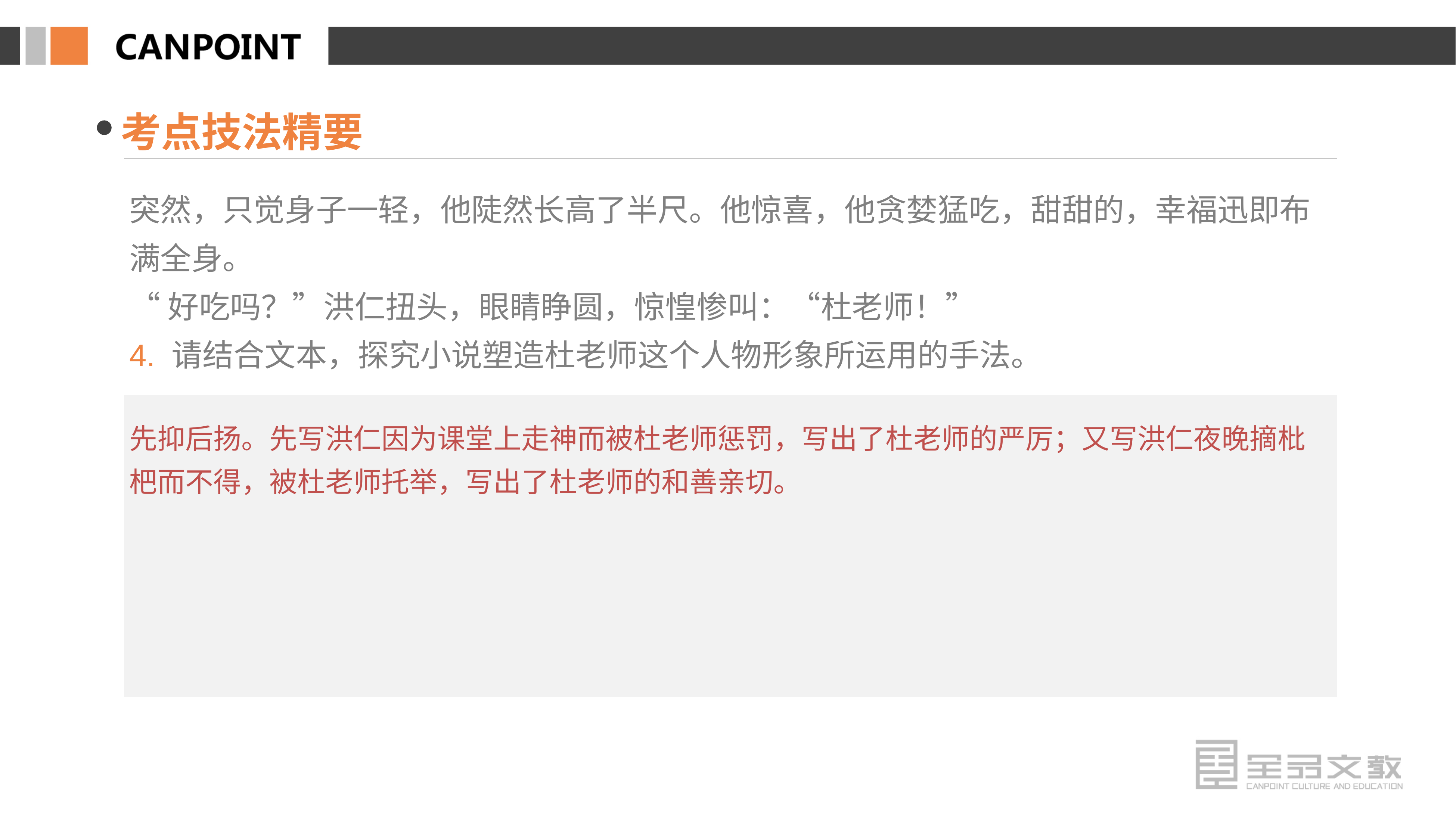

考点技法精要

突然，只觉身子一轻，他陡然长高了半尺。他惊喜，他贪婪猛吃，甜甜的，幸福迅即布满全身。
“好吃吗？”洪仁扭头，眼睛睁圆，惊惶惨叫：“杜老师！”
4. 请结合文本，探究小说塑造杜老师这个人物形象所运用的手法。

先抑后扬。先写洪仁因为课堂上走神而被杜老师惩罚，写出了杜老师的严厉；又写洪仁夜晚摘枇杷而不得，被杜老师托举，写出了杜老师的和善亲切。